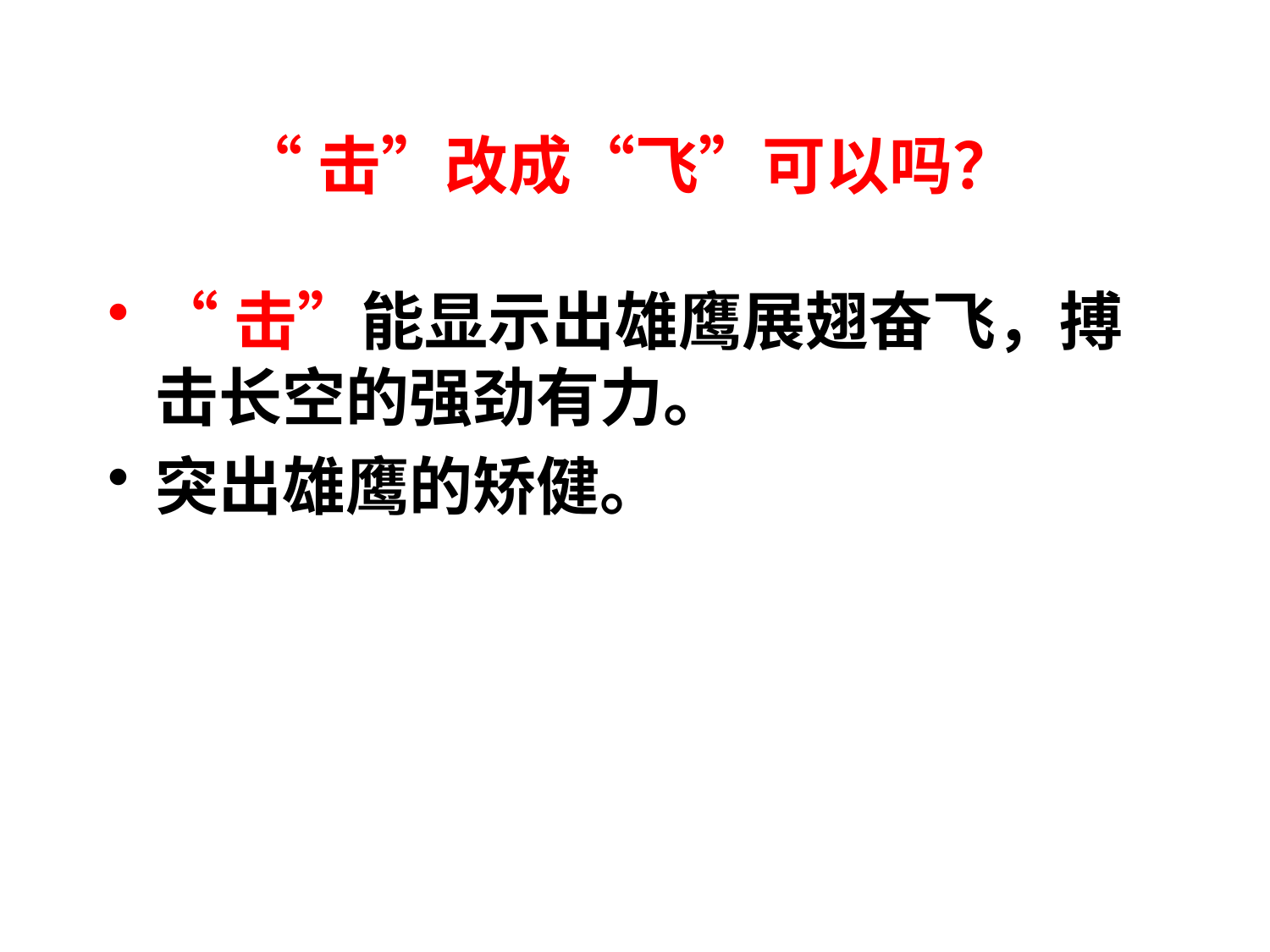

# “击”改成“飞”可以吗？
“击”能显示出雄鹰展翅奋飞，搏击长空的强劲有力。
突出雄鹰的矫健。